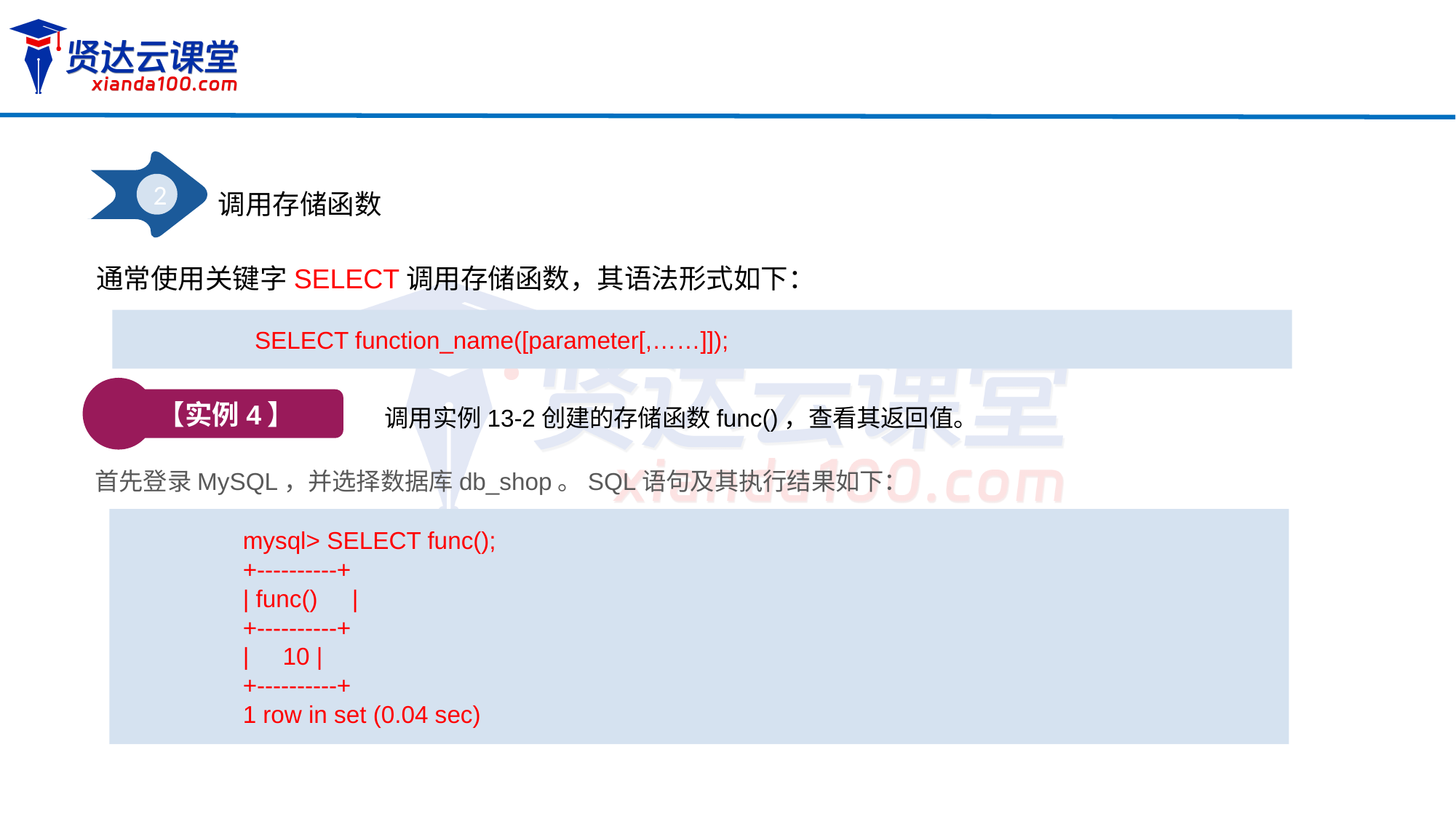

2
调用存储函数
通常使用关键字SELECT调用存储函数，其语法形式如下：

SELECT function_name([parameter[,……]]);

【实例4】
调用实例13-2创建的存储函数func()，查看其返回值。
首先登录MySQL，并选择数据库db_shop。SQL语句及其执行结果如下：

mysql> SELECT func();
+----------+
| func()	|
+----------+
|     10 |
+----------+
1 row in set (0.04 sec)